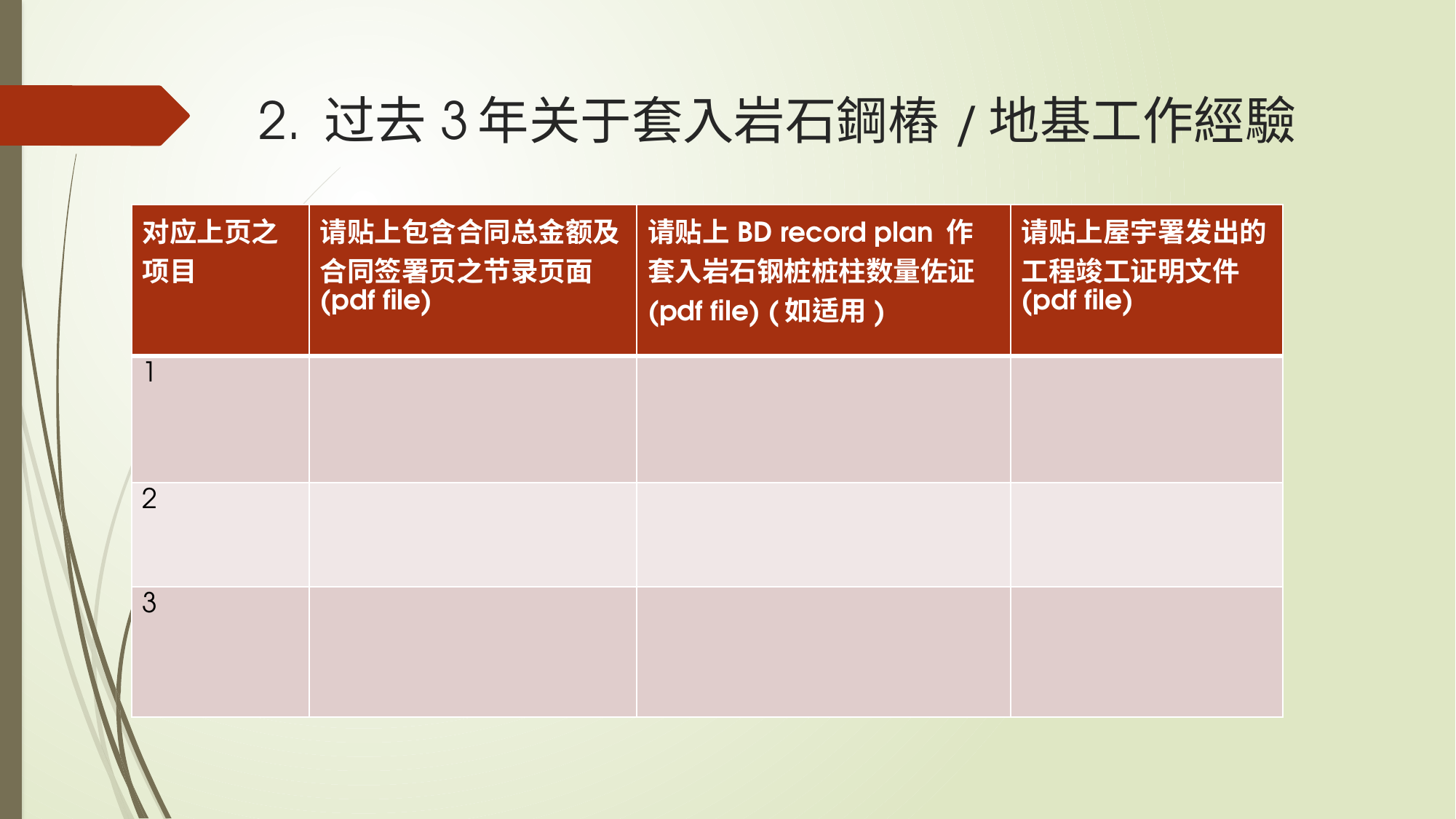

2. 过去3年关于套入岩石鋼樁/地基工作經驗
| 对应上页之项目 | 请贴上包含合同总金额及合同签署页之节录页面(pdf file) | 请贴上BD record plan 作套入岩石钢桩桩柱数量佐证(pdf file) (如适用) | 请贴上屋宇署发出的工程竣工证明文件 (pdf file) |
| --- | --- | --- | --- |
| 1 |  |  |  |
| 2 |  |  |  |
| 3 |  |  |  |